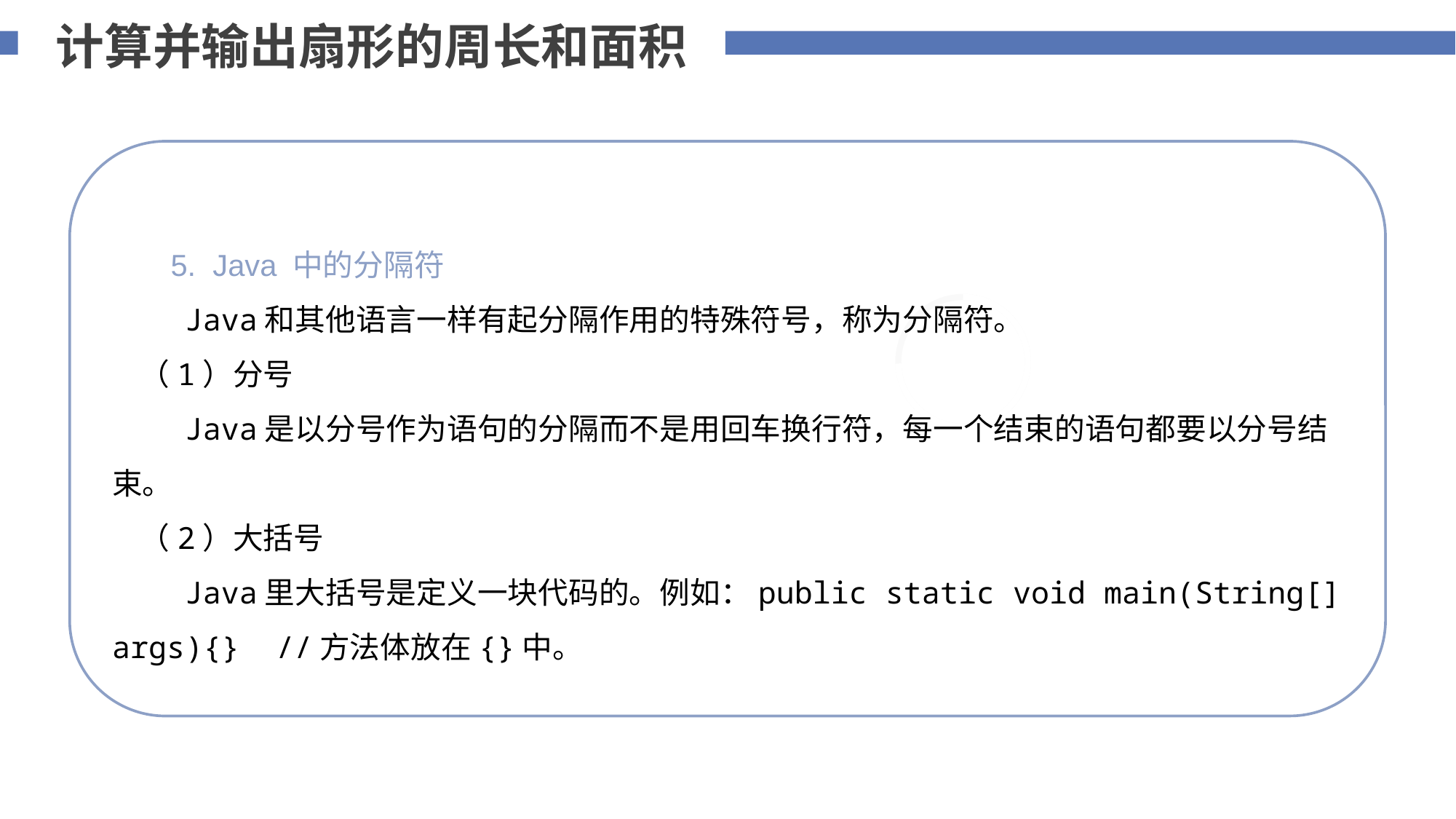

计算并输出扇形的周长和面积

       5.  Java 中的分隔符
    Java和其他语言一样有起分隔作用的特殊符号，称为分隔符。
   （1）分号
    Java是以分号作为语句的分隔而不是用回车换行符，每一个结束的语句都要以分号结束。
   （2）大括号
    Java里大括号是定义一块代码的。例如：public static void main(String[] args){}  //方法体放在{}中。

添加标题内容
您的内容打在这里，或者通过复制您的文本后，在此框中选择粘贴，并选择只保留文字。

75%